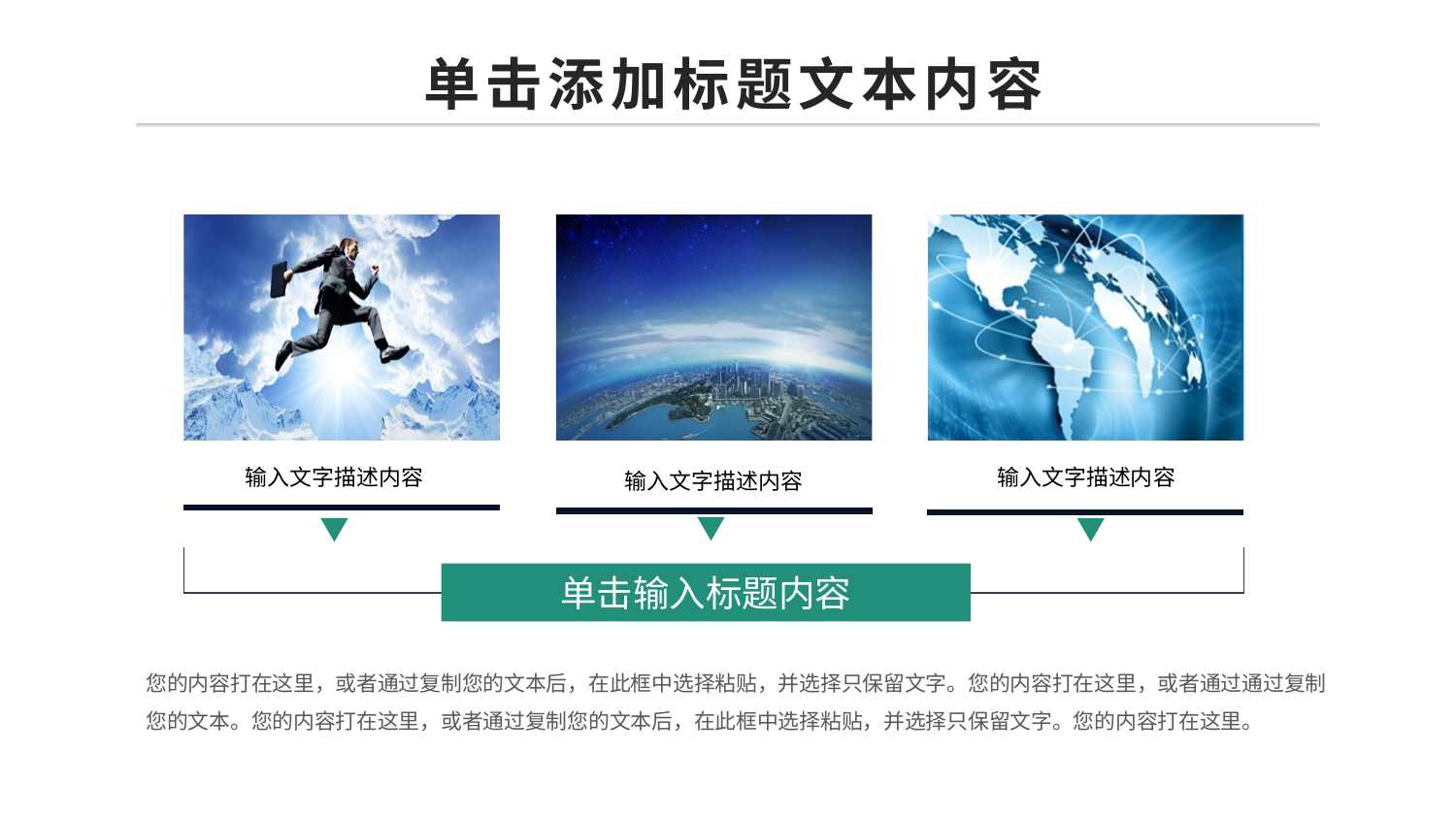

单击添加标题文本内容

输入文字描述内容
输入文字描述内容
输入文字描述内容

单击输入标题内容
您的内容打在这里，或者通过复制您的文本后，在此框中选择粘贴，并选择只保留文字。您的内容打在这里，或者通过通过复制您的文本。您的内容打在这里，或者通过复制您的文本后，在此框中选择粘贴，并选择只保留文字。您的内容打在这里。